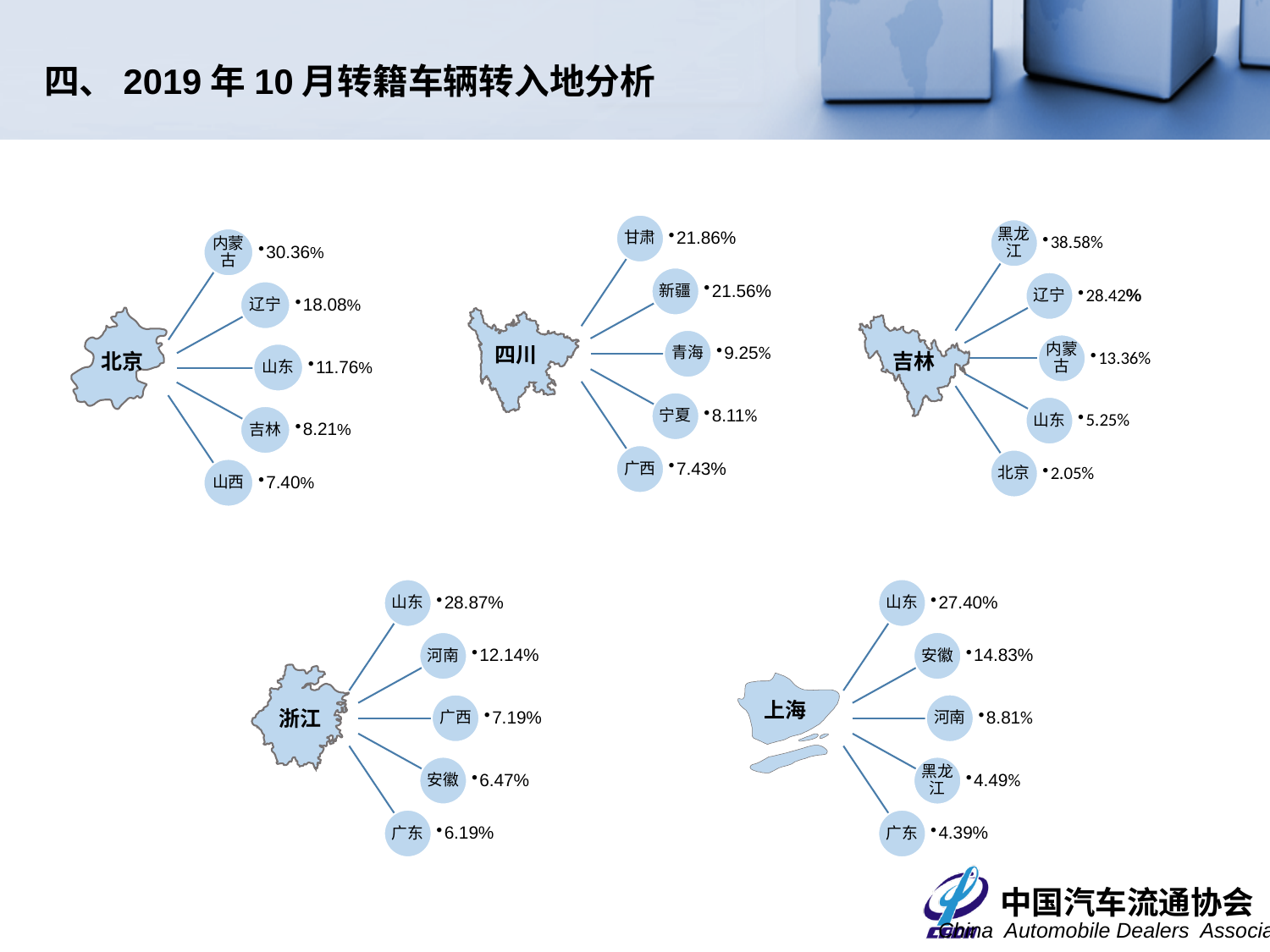

四、2019年10月转籍车辆转入地分析
甘肃
21.86%
新疆
21.56%
青海
9.25%
宁夏
8.11%
广西
7.43%

黑龙江
38.58%
辽宁
28.42%
内蒙古
13.36%
山东
5.25%
北京
2.05%

吉林
内蒙古
30.36%
辽宁
18.08%

山东
11.76%

吉林
8.21%

山西
7.40%

北京
四川
山东
28.87%
河南
12.14%
广西
7.19%
安徽
6.47%
广东
6.19%

浙江
山东
27.40%
安徽
14.83%
河南
8.81%
黑龙江
4.49%
广东
4.39%

上海